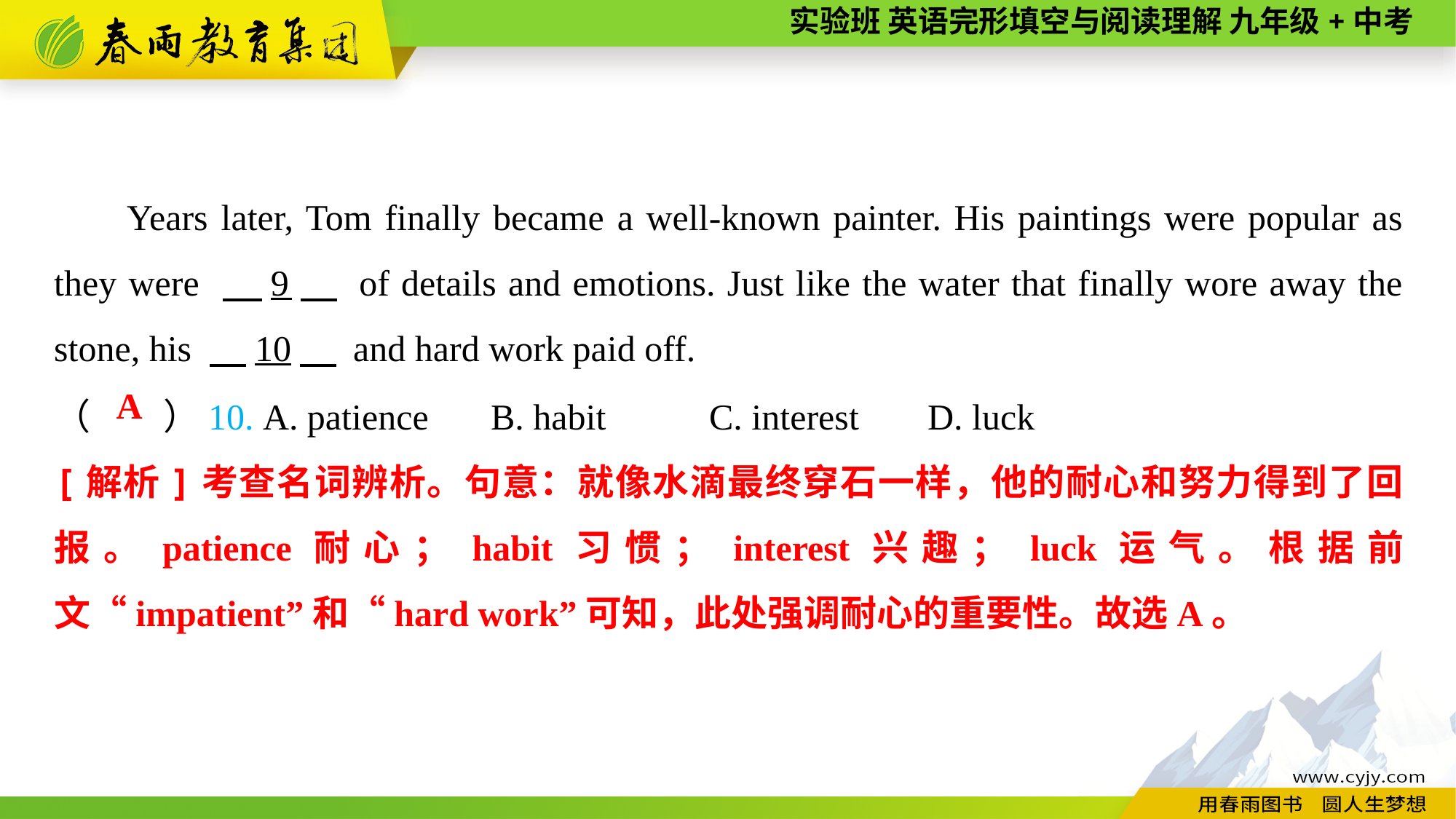

Years later, Tom finally became a well-known painter. His paintings were popular as they were 　9　 of details and emotions. Just like the water that finally wore away the stone, his 　10　 and hard work paid off.
（　　）10. A. patience	B. habit	C. interest	D. luck
A
[解析]考查名词辨析。句意：就像水滴最终穿石一样，他的耐心和努力得到了回报。patience耐心；habit习惯；interest兴趣；luck运气。根据前文“impatient”和“hard work”可知，此处强调耐心的重要性。故选A。